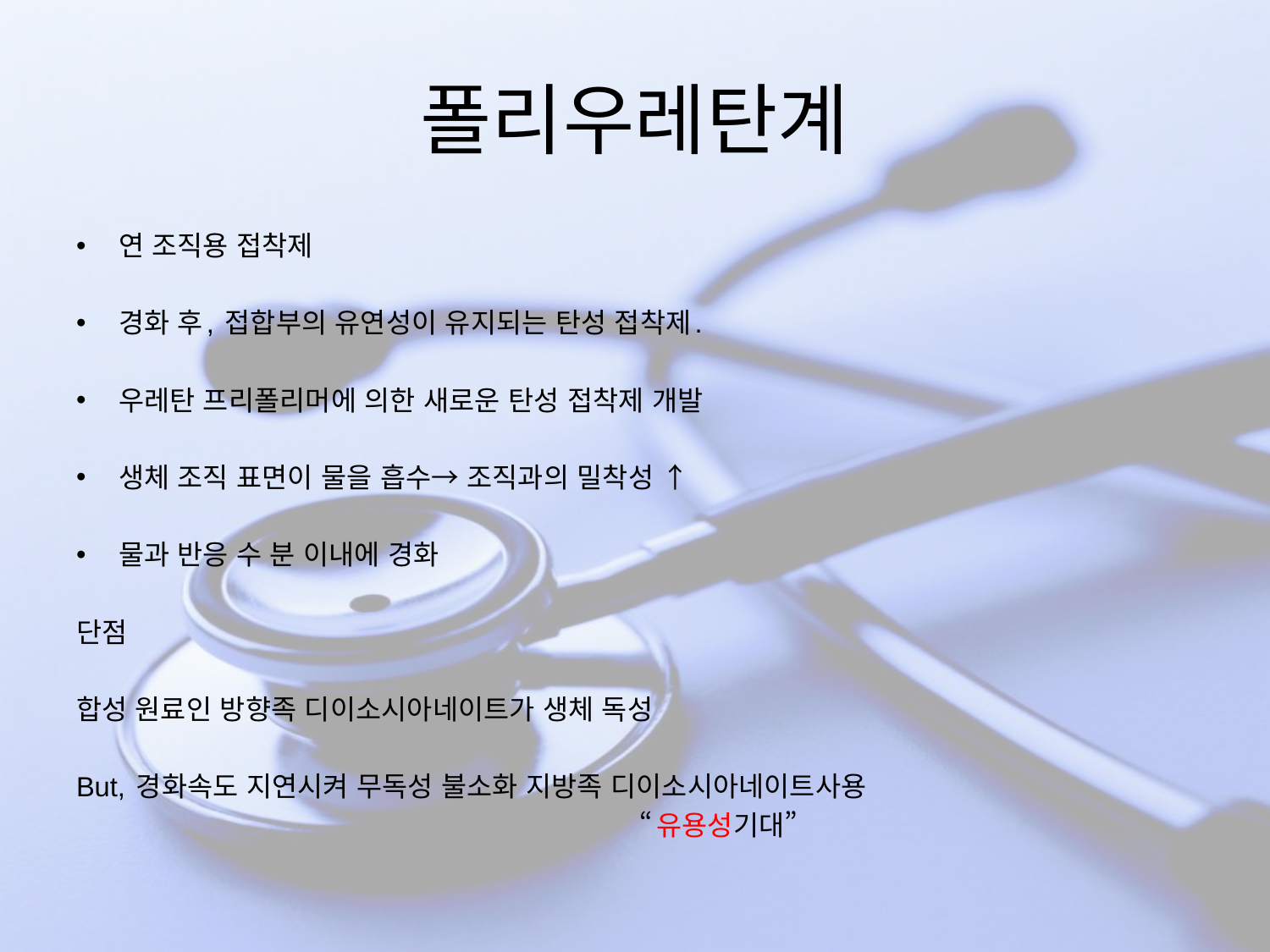

# 폴리우레탄계
연 조직용 접착제

경화 후, 접합부의 유연성이 유지되는 탄성 접착제.

우레탄 프리폴리머에 의한 새로운 탄성 접착제 개발

생체 조직 표면이 물을 흡수→ 조직과의 밀착성 ↑

물과 반응 수 분 이내에 경화

단점

합성 원료인 방향족 디이소시아네이트가 생체 독성

But, 경화속도 지연시켜 무독성 불소화 지방족 디이소시아네이트사용
                                                                        “유용성기대”